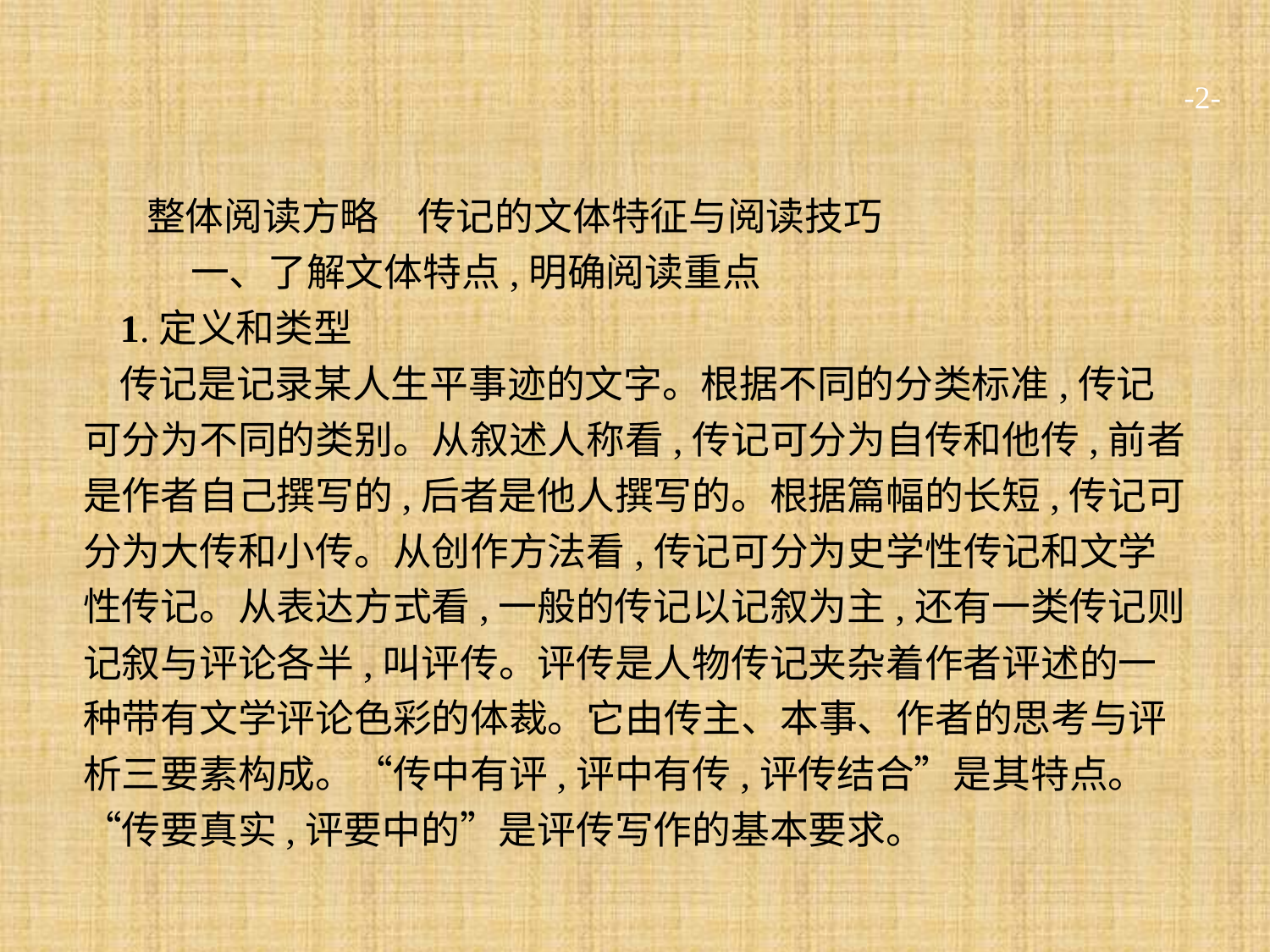

-2-
整体阅读方略　传记的文体特征与阅读技巧
    一、了解文体特点,明确阅读重点
1.定义和类型
传记是记录某人生平事迹的文字。根据不同的分类标准,传记可分为不同的类别。从叙述人称看,传记可分为自传和他传,前者是作者自己撰写的,后者是他人撰写的。根据篇幅的长短,传记可分为大传和小传。从创作方法看,传记可分为史学性传记和文学性传记。从表达方式看,一般的传记以记叙为主,还有一类传记则记叙与评论各半,叫评传。评传是人物传记夹杂着作者评述的一种带有文学评论色彩的体裁。它由传主、本事、作者的思考与评析三要素构成。“传中有评,评中有传,评传结合”是其特点。“传要真实,评要中的”是评传写作的基本要求。